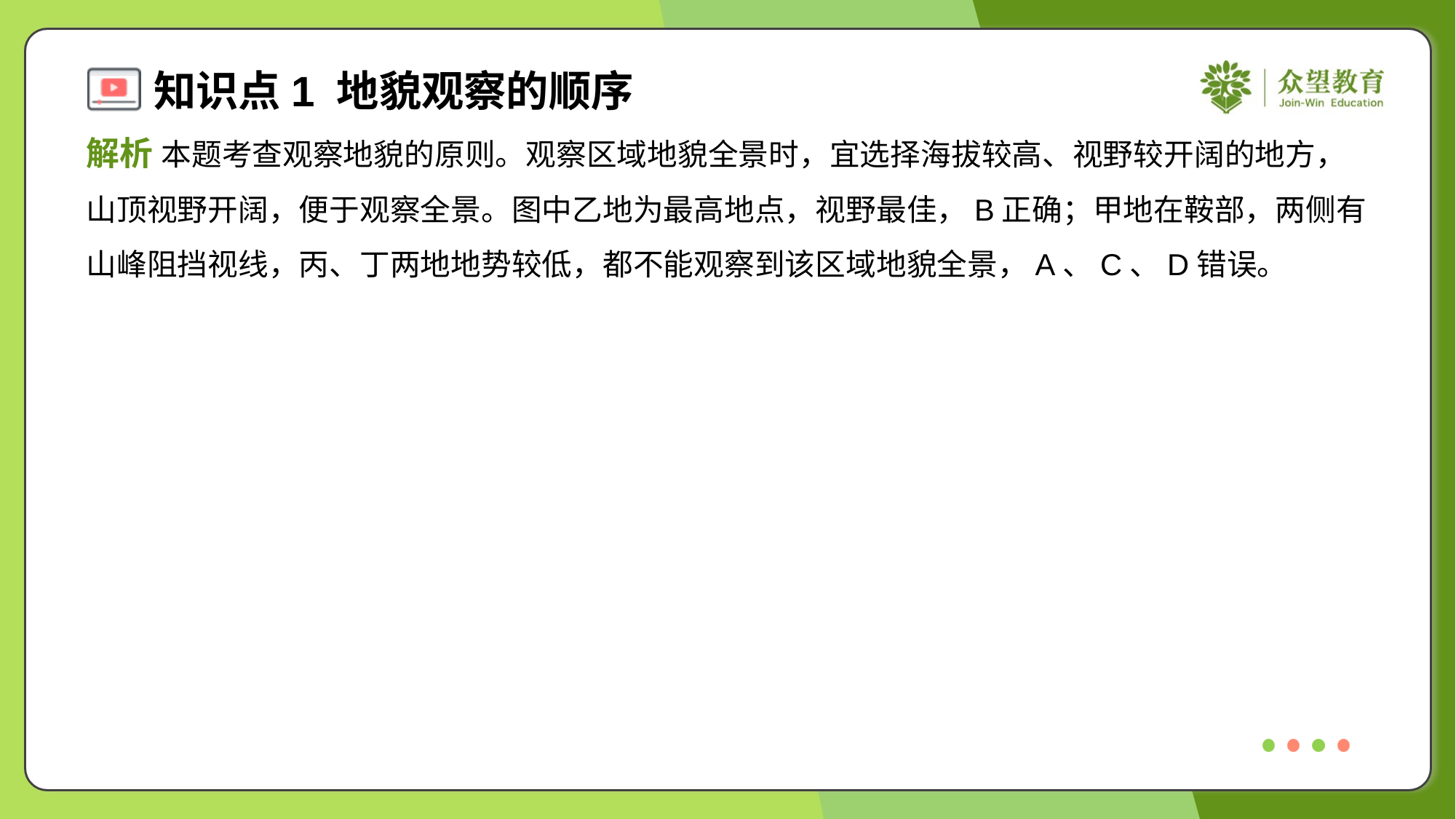

解析 本题考查观察地貌的原则。观察区域地貌全景时，宜选择海拔较高、视野较开阔的地方，
山顶视野开阔，便于观察全景。图中乙地为最高地点，视野最佳，B正确；甲地在鞍部，两侧有
山峰阻挡视线，丙、丁两地地势较低，都不能观察到该区域地貌全景，A、C、D错误。